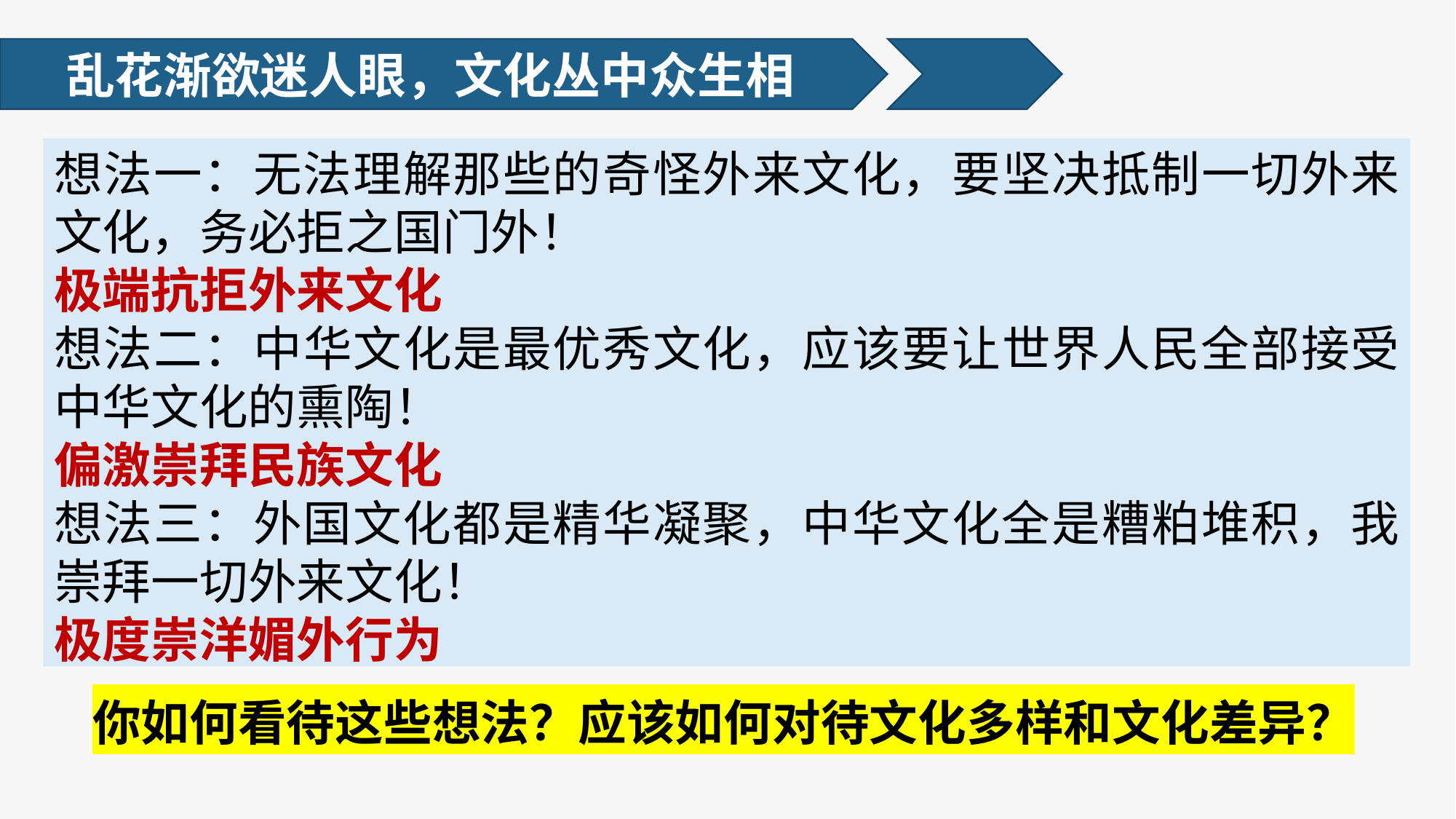

乱花渐欲迷人眼，文化丛中众生相
想法一：无法理解那些的奇怪外来文化，要坚决抵制一切外来文化，务必拒之国门外！
极端抗拒外来文化
想法二：中华文化是最优秀文化，应该要让世界人民全部接受中华文化的熏陶！
偏激崇拜民族文化
想法三：外国文化都是精华凝聚，中华文化全是糟粕堆积，我崇拜一切外来文化！
极度崇洋媚外行为

你如何看待这些想法？应该如何对待文化多样和文化差异？